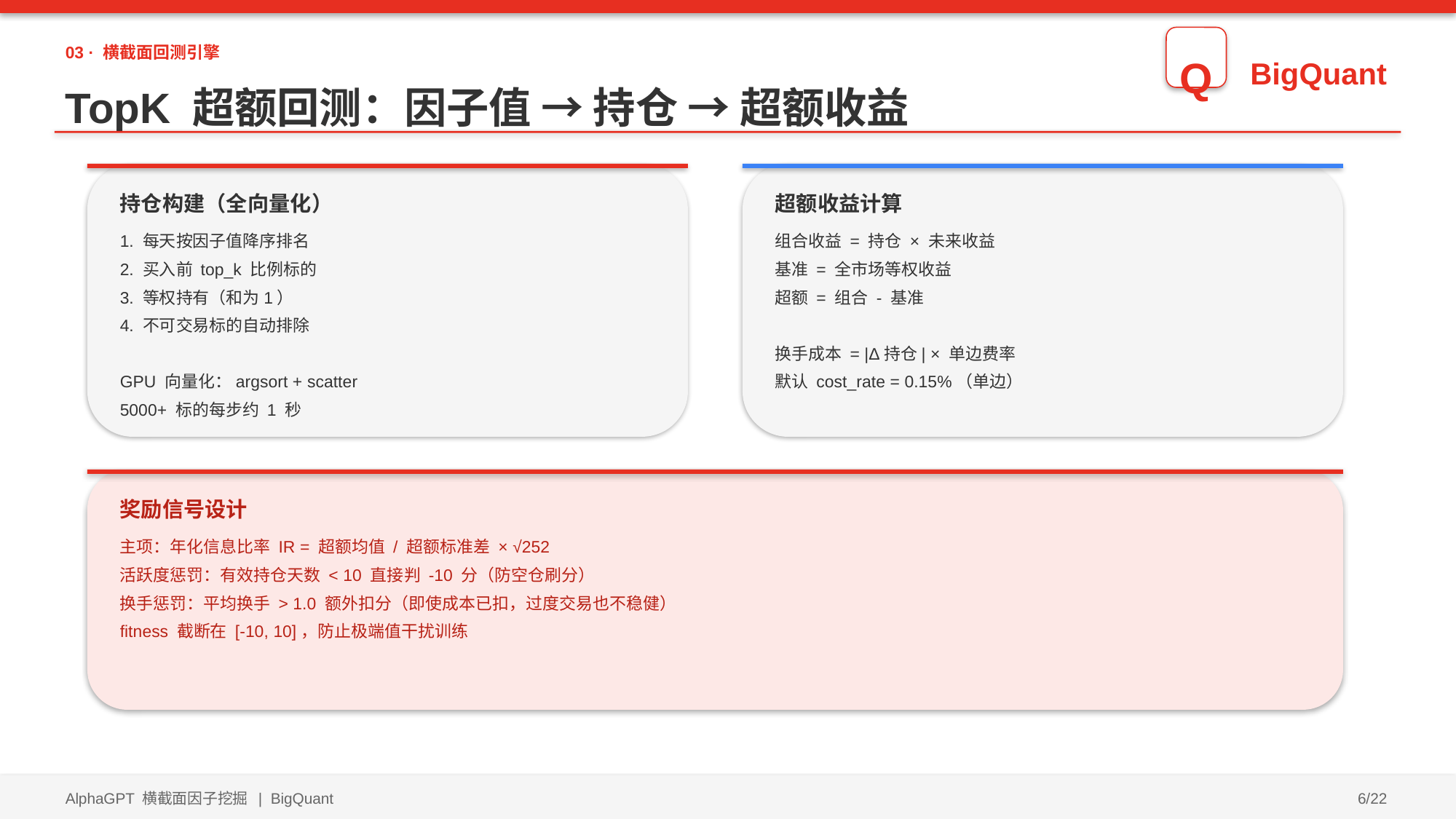

03 · 横截面回测引擎
Q
BigQuant
TopK 超额回测：因子值 → 持仓 → 超额收益

持仓构建（全向量化）
超额收益计算
1. 每天按因子值降序排名
2. 买入前 top_k 比例标的
3. 等权持有（和为1）
4. 不可交易标的自动排除

GPU 向量化：argsort + scatter
5000+ 标的每步约 1 秒
组合收益 = 持仓 × 未来收益
基准 = 全市场等权收益
超额 = 组合 - 基准

换手成本 = |Δ持仓| × 单边费率
默认 cost_rate = 0.15%（单边）

奖励信号设计
主项：年化信息比率 IR = 超额均值 / 超额标准差 × √252
活跃度惩罚：有效持仓天数 < 10 直接判 -10 分（防空仓刷分）
换手惩罚：平均换手 > 1.0 额外扣分（即使成本已扣，过度交易也不稳健）
fitness 截断在 [-10, 10]，防止极端值干扰训练

AlphaGPT 横截面因子挖掘  |  BigQuant
6/22